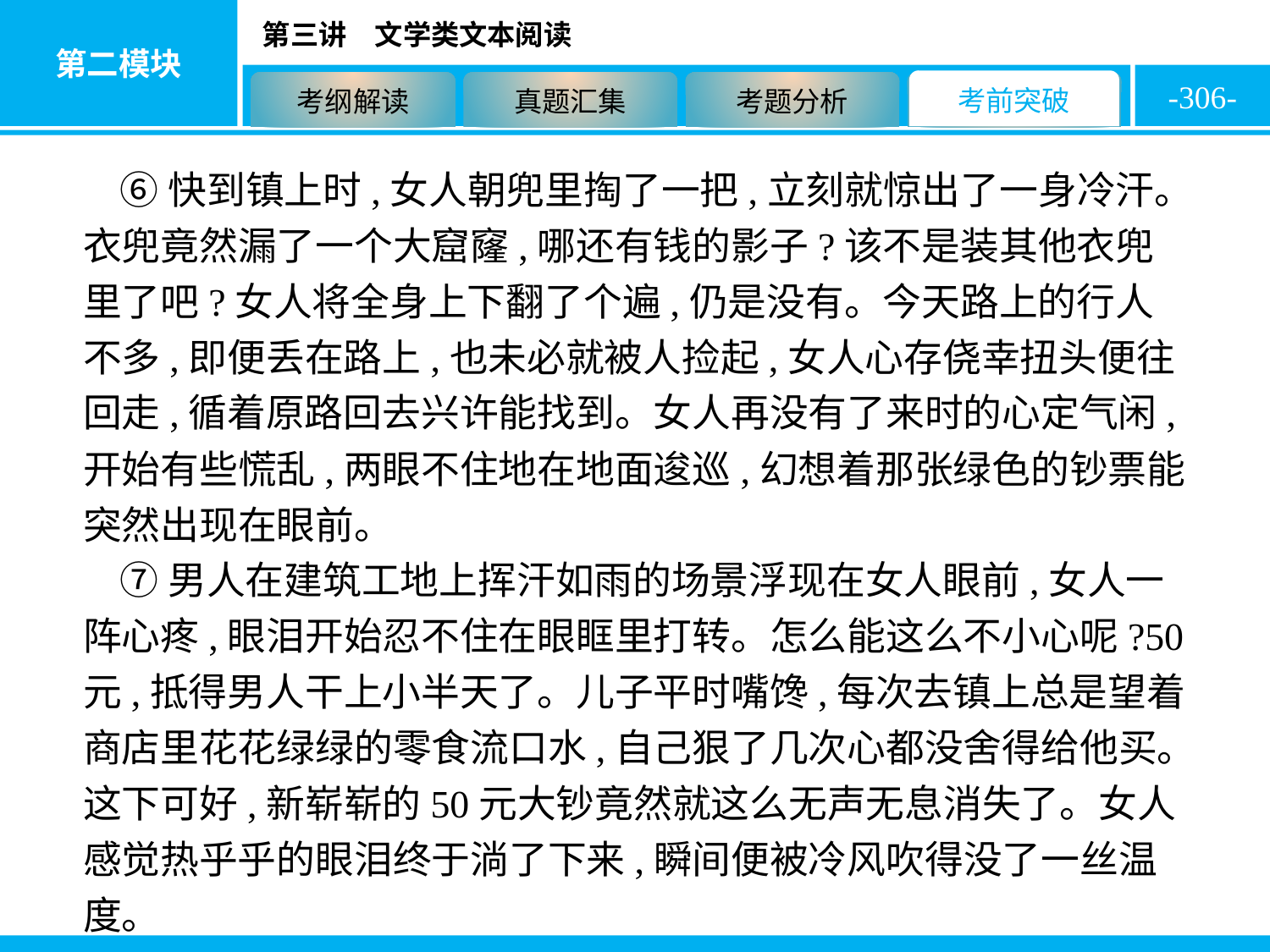

-306-
⑥快到镇上时,女人朝兜里掏了一把,立刻就惊出了一身冷汗。衣兜竟然漏了一个大窟窿,哪还有钱的影子?该不是装其他衣兜里了吧?女人将全身上下翻了个遍,仍是没有。今天路上的行人不多,即便丢在路上,也未必就被人捡起,女人心存侥幸扭头便往回走,循着原路回去兴许能找到。女人再没有了来时的心定气闲,开始有些慌乱,两眼不住地在地面逡巡,幻想着那张绿色的钞票能突然出现在眼前。
⑦男人在建筑工地上挥汗如雨的场景浮现在女人眼前,女人一阵心疼,眼泪开始忍不住在眼眶里打转。怎么能这么不小心呢?50元,抵得男人干上小半天了。儿子平时嘴馋,每次去镇上总是望着商店里花花绿绿的零食流口水,自己狠了几次心都没舍得给他买。这下可好,新崭崭的50元大钞竟然就这么无声无息消失了。女人感觉热乎乎的眼泪终于淌了下来,瞬间便被冷风吹得没了一丝温度。